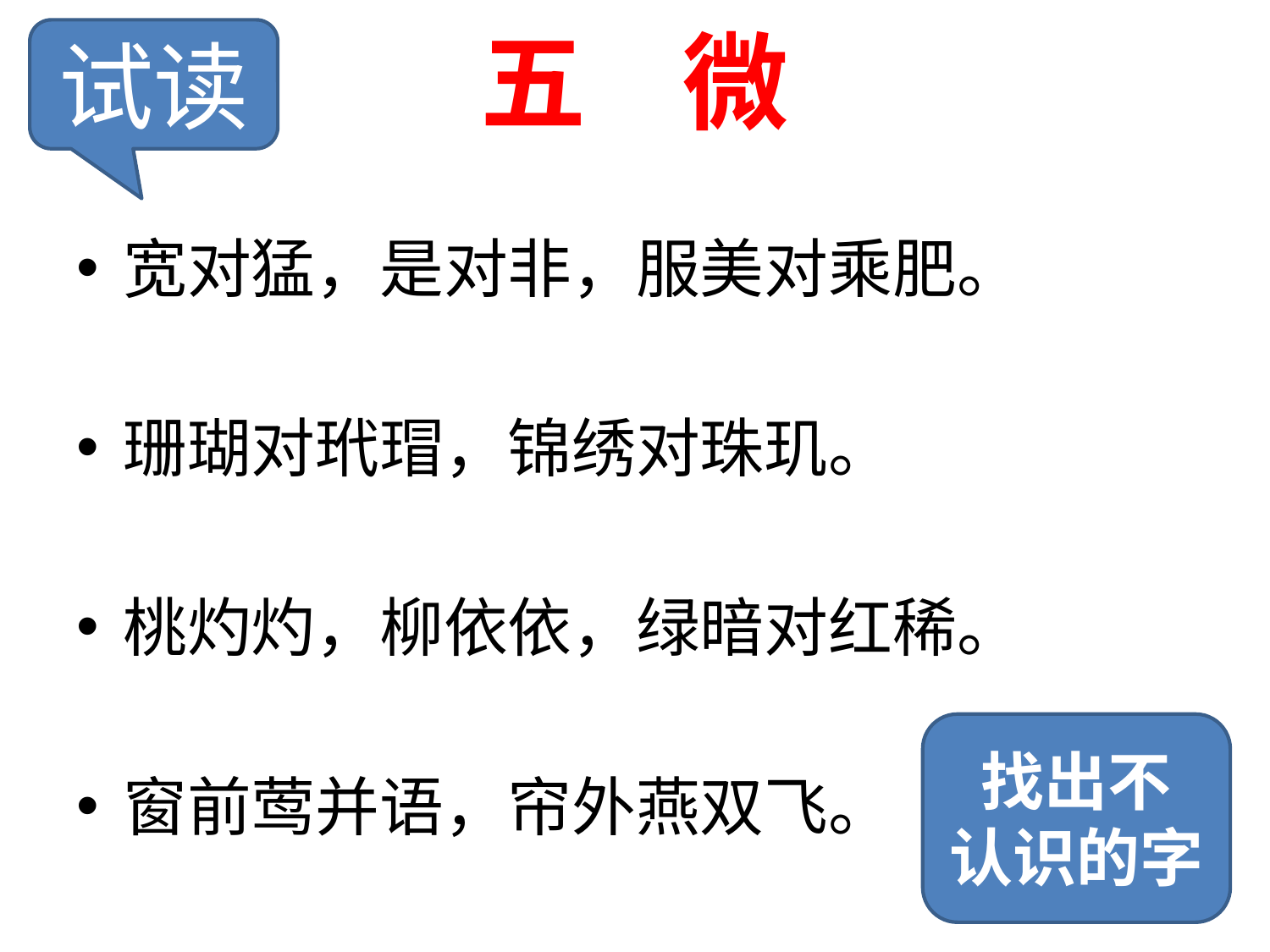

# 五    微
试读
宽对猛，是对非，服美对乘肥。

珊瑚对玳瑁，锦绣对珠玑。

桃灼灼，柳依依，绿暗对红稀。

窗前莺并语，帘外燕双飞。
找出不
认识的字